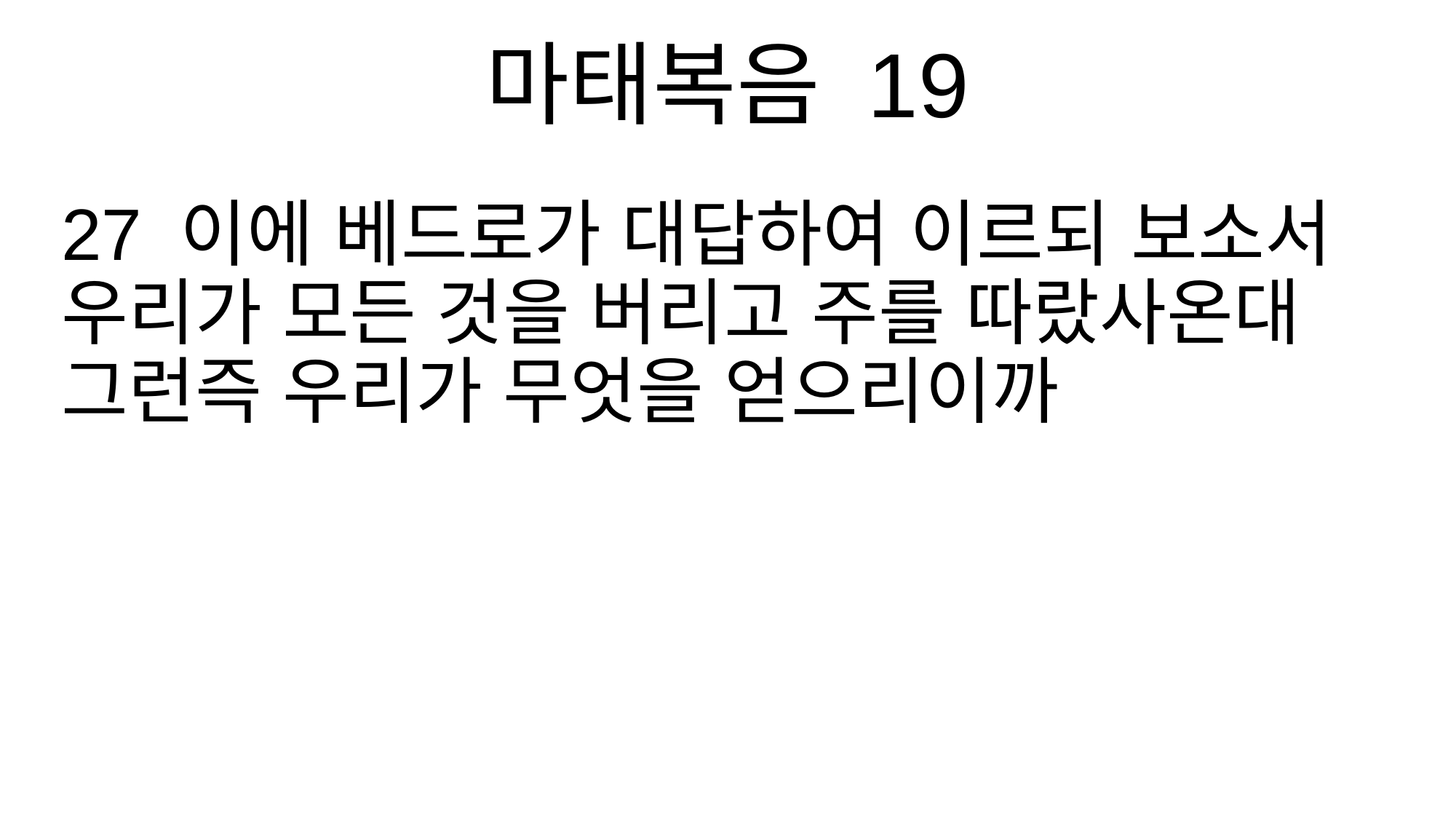

마태복음 19
27 이에 베드로가 대답하여 이르되 보소서 우리가 모든 것을 버리고 주를 따랐사온대 그런즉 우리가 무엇을 얻으리이까